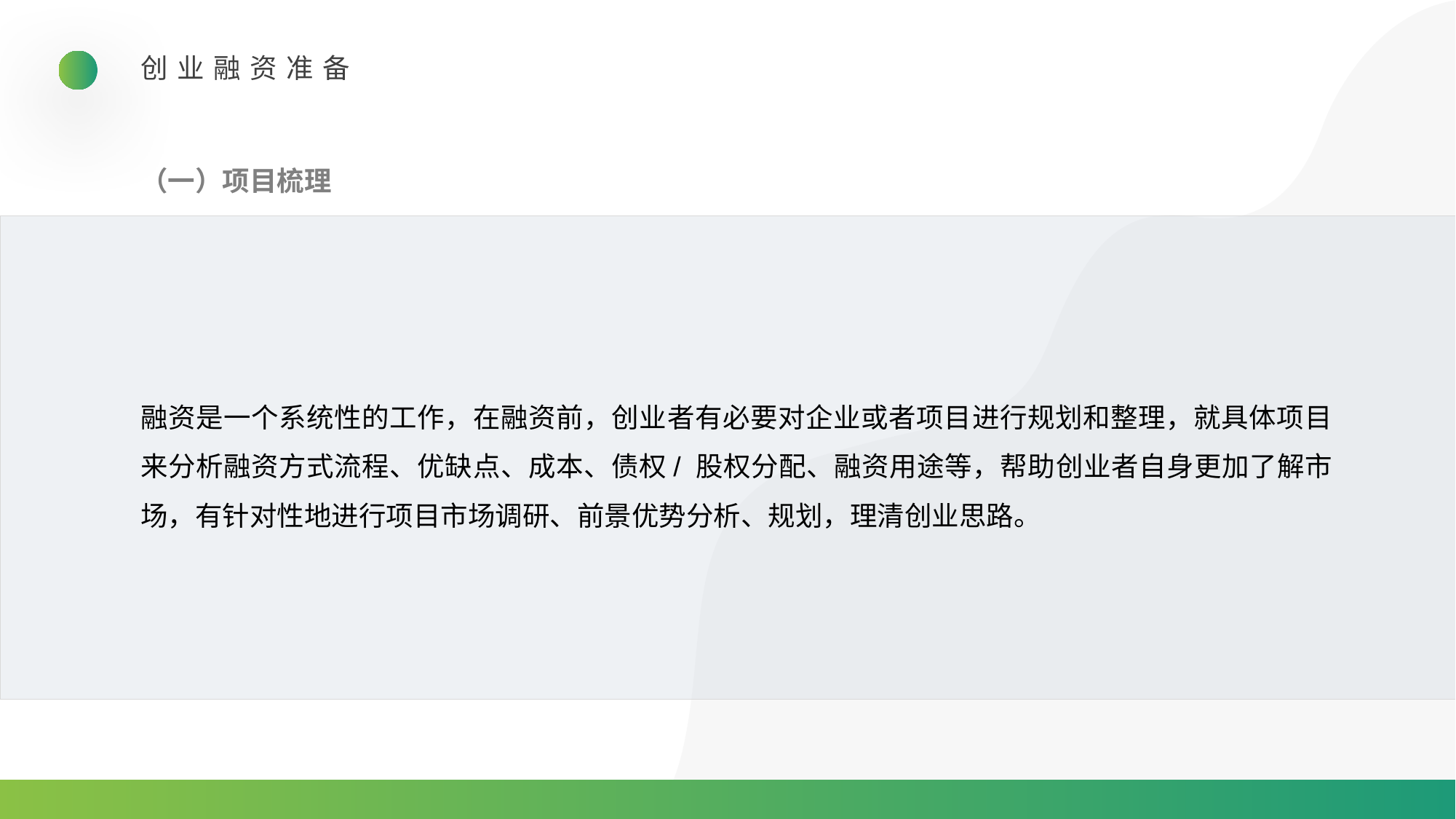

创业融资准备
（一）项目梳理

融资是一个系统性的工作，在融资前，创业者有必要对企业或者项目进行规划和整理，就具体项目来分析融资方式流程、优缺点、成本、债权/ 股权分配、融资用途等，帮助创业者自身更加了解市场，有针对性地进行项目市场调研、前景优势分析、规划，理清创业思路。